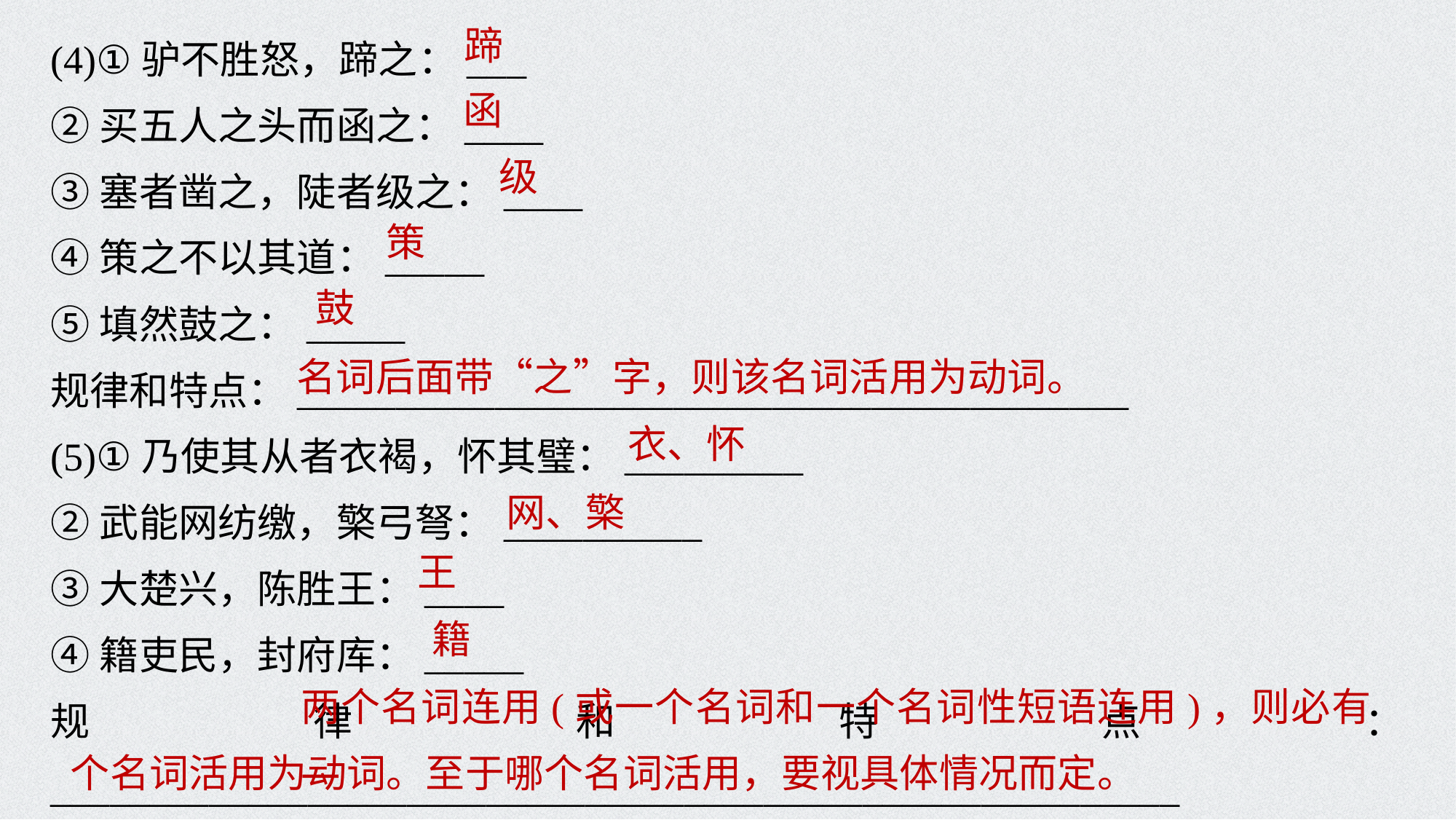

(4)①驴不胜怒，蹄之：___
②买五人之头而函之：____
③塞者凿之，陡者级之：____
④策之不以其道：_____
⑤填然鼓之：_____
规律和特点：__________________________________________
(5)①乃使其从者衣褐，怀其璧：_________
②武能网纺缴，檠弓弩：__________
③大楚兴，陈胜王：____
④籍吏民，封府库：_____
规律和特点：_________________________________________________________
____________________________________________________________________
蹄
函
级
策
鼓
名词后面带“之”字，则该名词活用为动词。
衣、怀
网、檠
王
籍
两个名词连用(或一个名词和一个名词性短语连用)，则必有一
个名词活用为动词。至于哪个名词活用，要视具体情况而定。